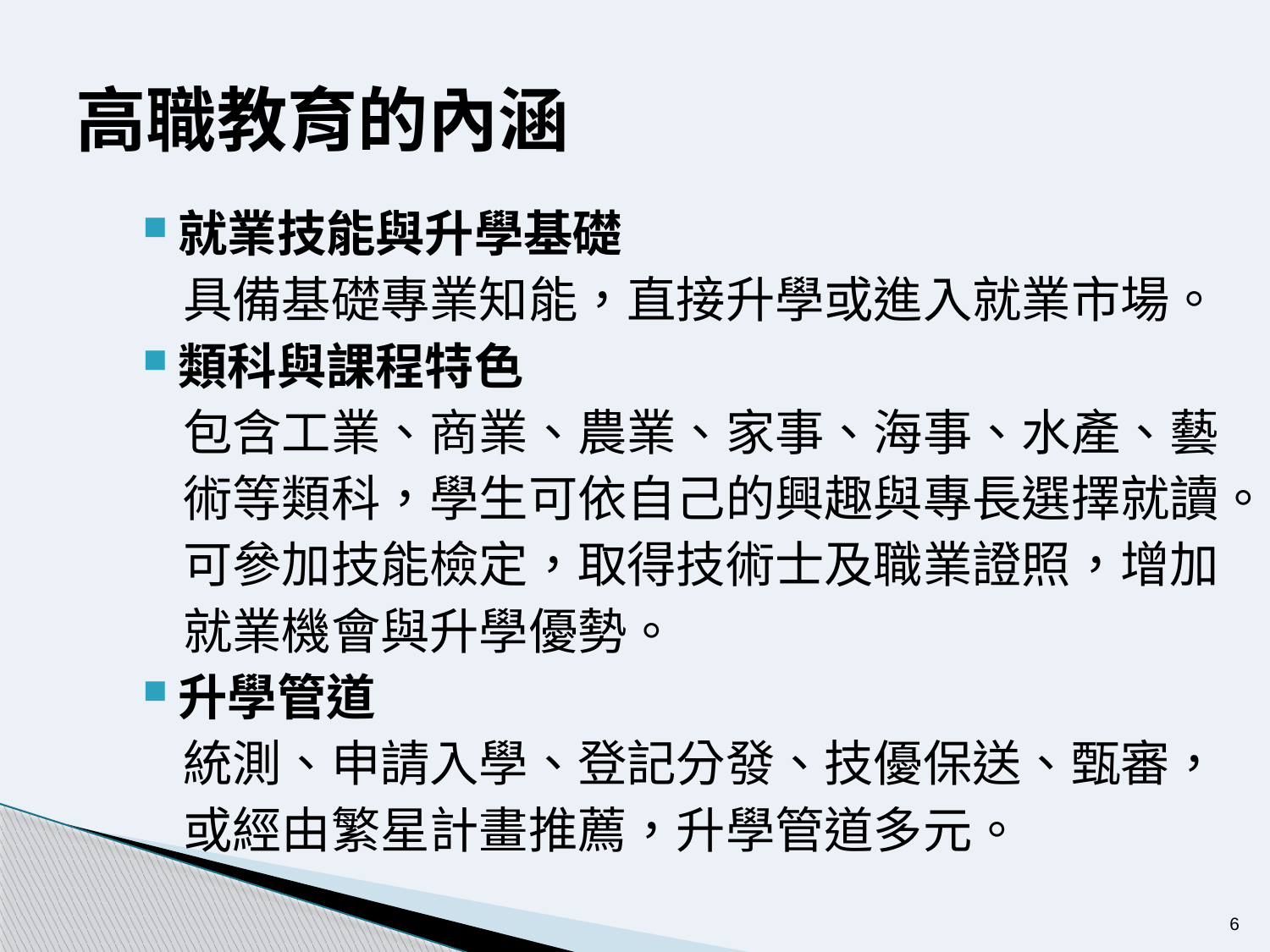

# 高職教育的內涵
就業技能與升學基礎
    具備基礎專業知能，直接升學或進入就業市場。
類科與課程特色
    包含工業、商業、農業、家事、海事、水產、藝
    術等類科，學生可依自己的興趣與專長選擇就讀。
    可參加技能檢定，取得技術士及職業證照，增加
    就業機會與升學優勢。
升學管道
    統測、申請入學、登記分發、技優保送、甄審，
    或經由繁星計畫推薦，升學管道多元。
6